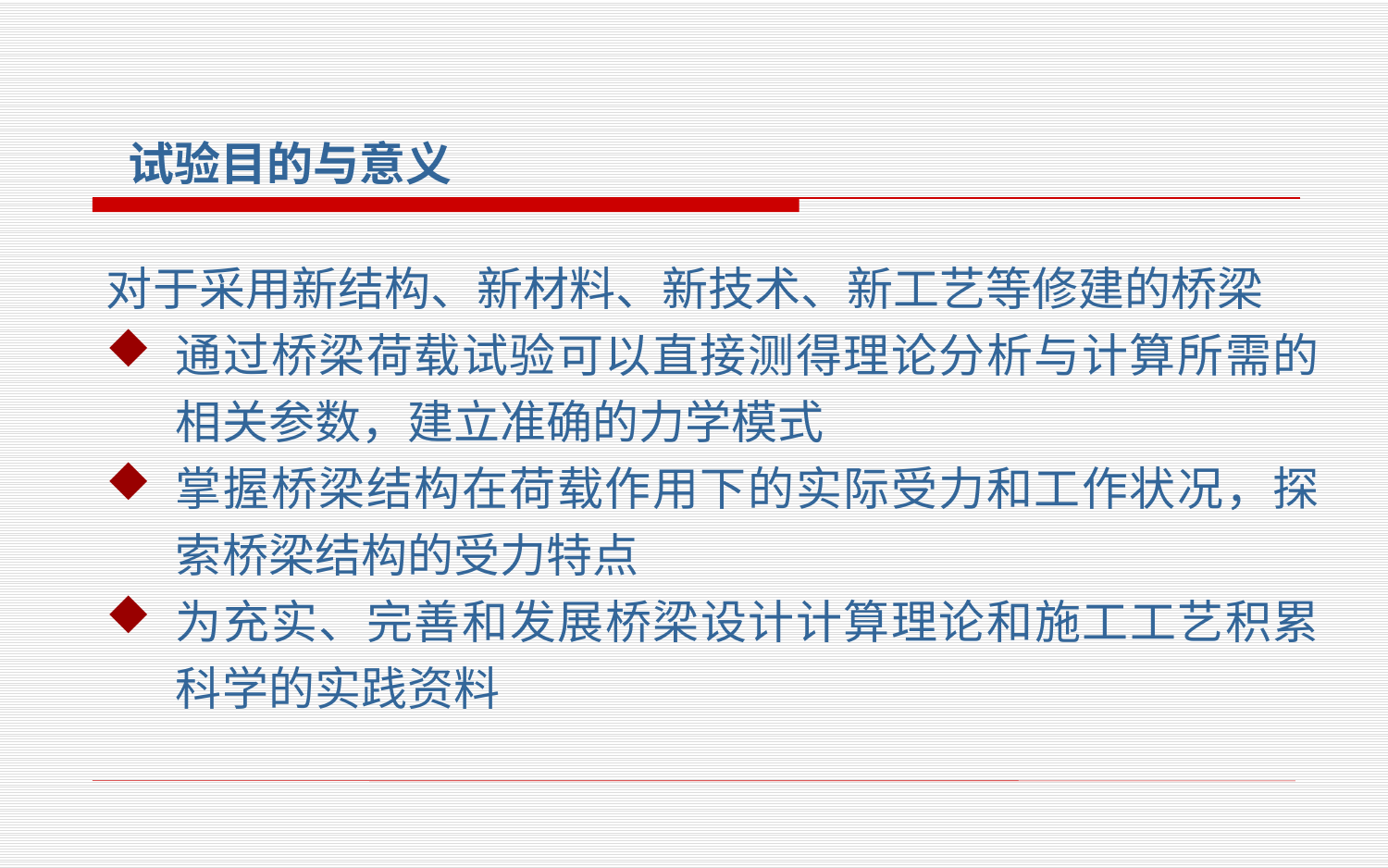

试验目的与意义
对于采用新结构、新材料、新技术、新工艺等修建的桥梁
通过桥梁荷载试验可以直接测得理论分析与计算所需的相关参数，建立准确的力学模式
掌握桥梁结构在荷载作用下的实际受力和工作状况，探索桥梁结构的受力特点
为充实、完善和发展桥梁设计计算理论和施工工艺积累科学的实践资料